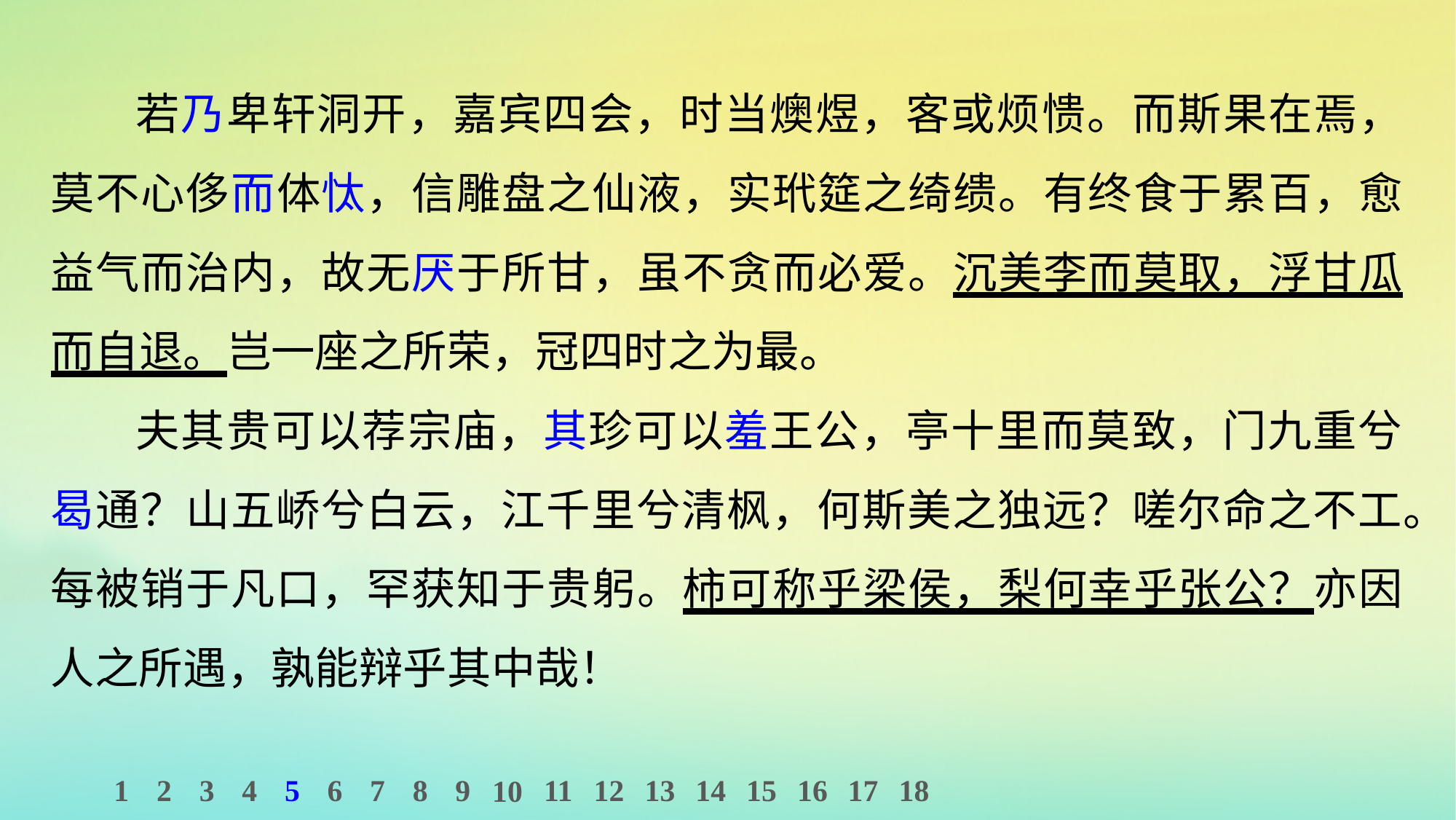

若乃卑轩洞开，嘉宾四会，时当燠煜，客或烦愦。而斯果在焉，莫不心侈而体忲，信雕盘之仙液，实玳筵之绮缋。有终食于累百，愈益气而治内，故无厌于所甘，虽不贪而必爱。沉美李而莫取，浮甘瓜而自退。岂一座之所荣，冠四时之为最。
夫其贵可以荐宗庙，其珍可以羞王公，亭十里而莫致，门九重兮曷通？山五峤兮白云，江千里兮清枫，何斯美之独远？嗟尔命之不工。每被销于凡口，罕获知于贵躬。柿可称乎梁侯，梨何幸乎张公？亦因人之所遇，孰能辩乎其中哉！
1
2
3
4
5
6
7
8
9
11
12
13
14
15
16
17
18
10